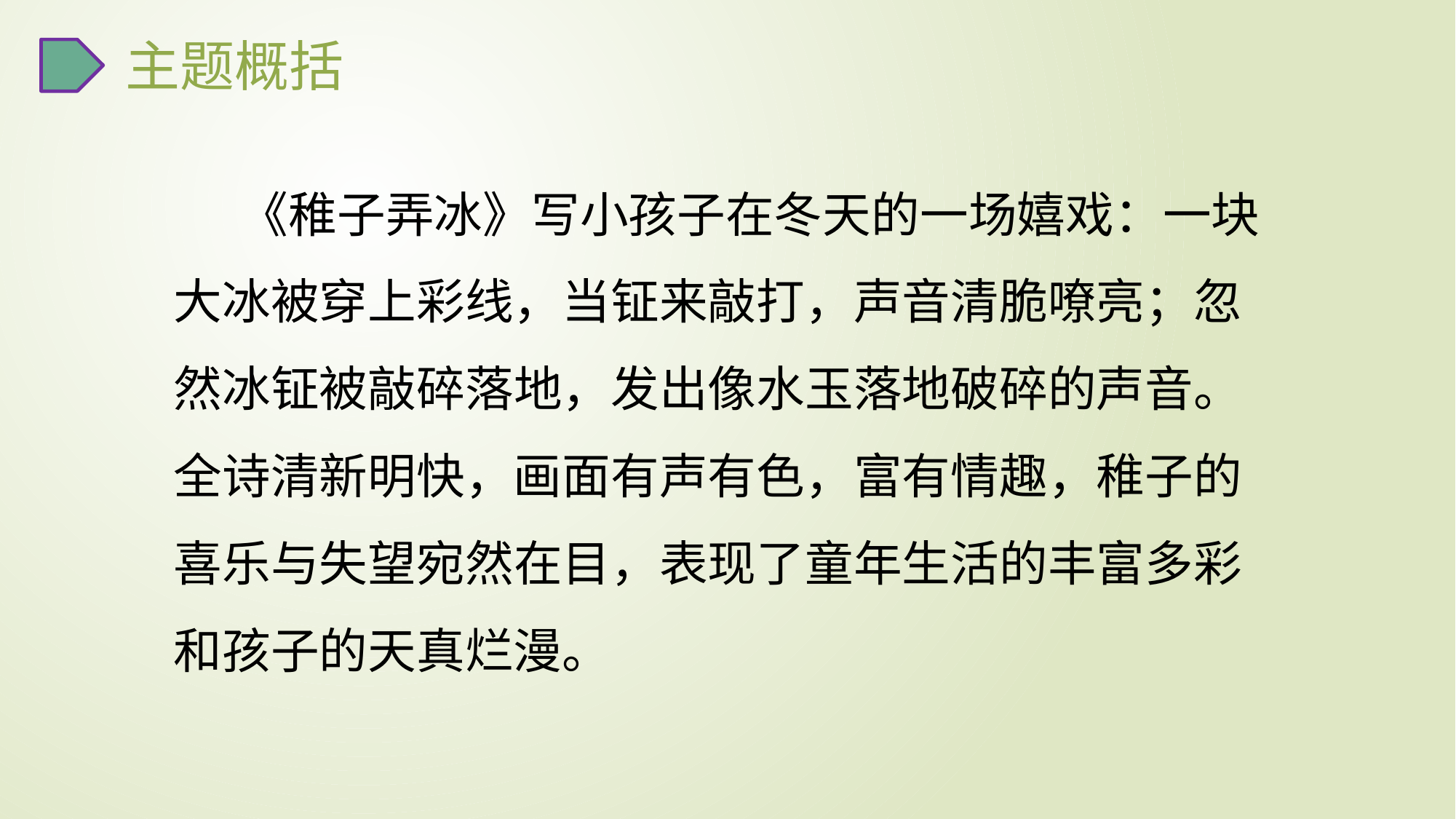

主题概括

     《稚子弄冰》写小孩子在冬天的一场嬉戏：一块大冰被穿上彩线，当钲来敲打，声音清脆嘹亮；忽然冰钲被敲碎落地，发出像水玉落地破碎的声音。全诗清新明快，画面有声有色，富有情趣，稚子的喜乐与失望宛然在目，表现了童年生活的丰富多彩和孩子的天真烂漫。